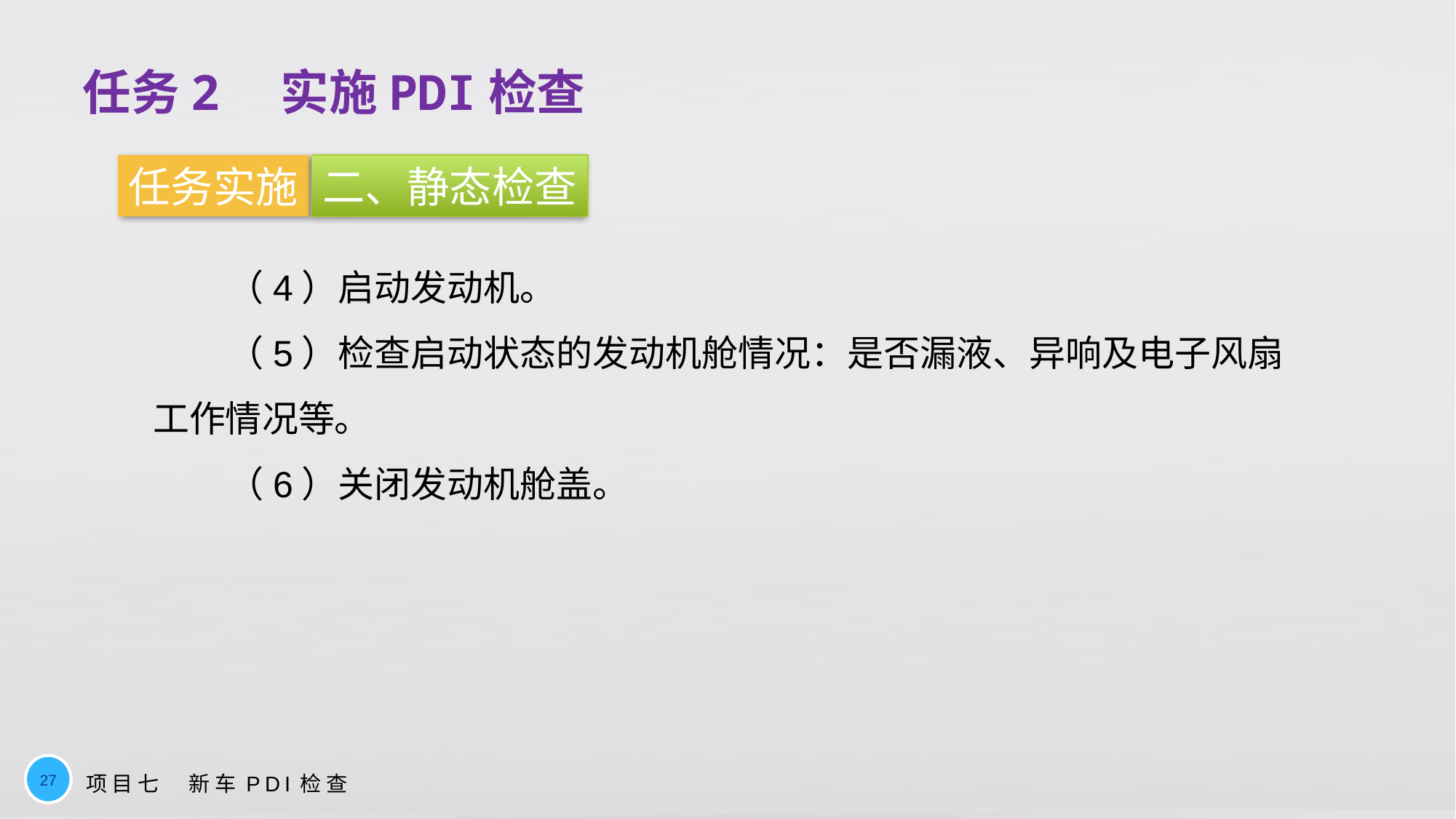

任务2　实施PDI检查
任务实施
二、静态检查
（4）启动发动机。
（5）检查启动状态的发动机舱情况：是否漏液、异响及电子风扇工作情况等。
（6）关闭发动机舱盖。
27